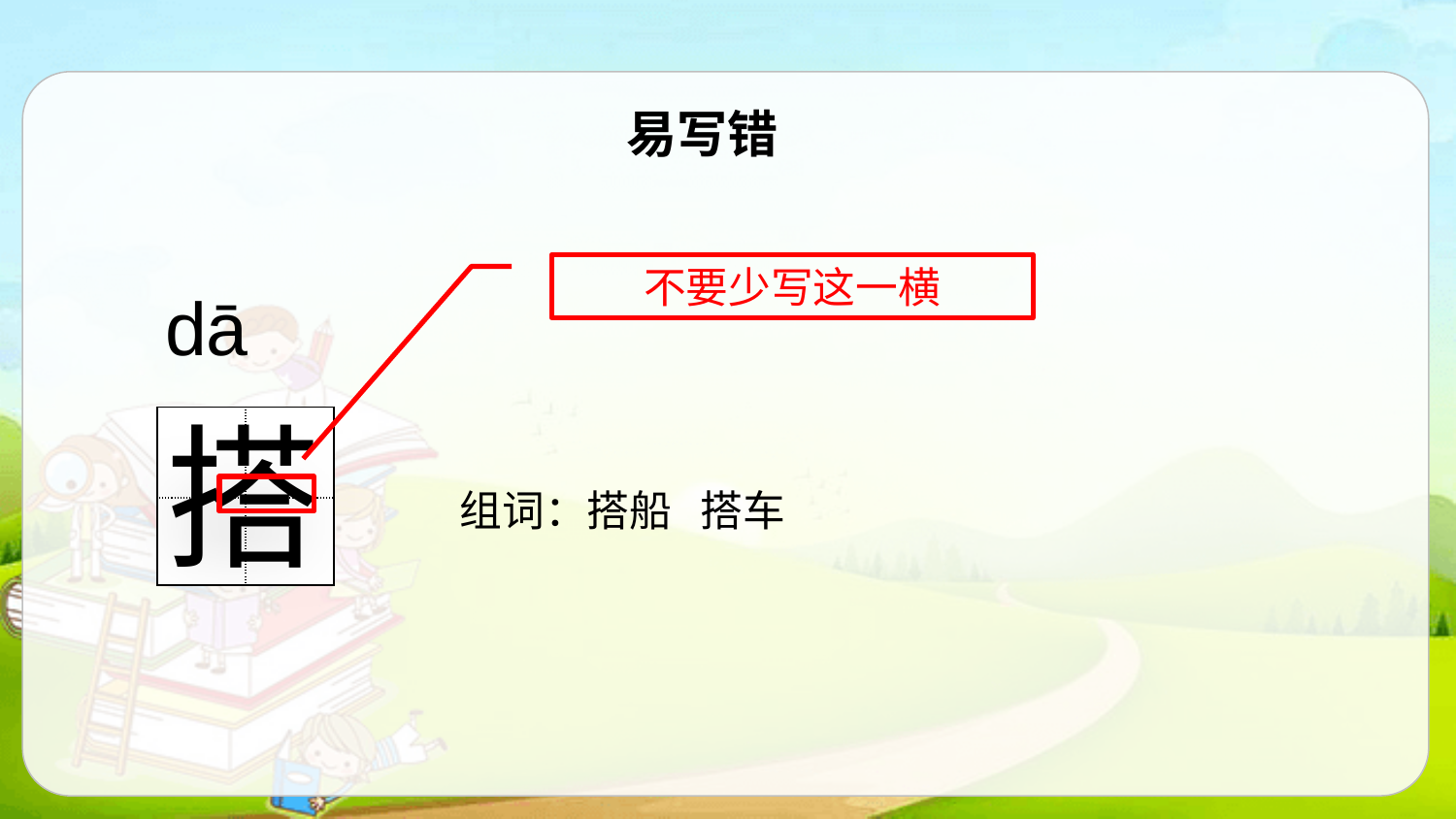

易写错
不要少写这一横
dā
搭
|  |  |
| --- | --- |
|  |  |
组词：搭船   搭车